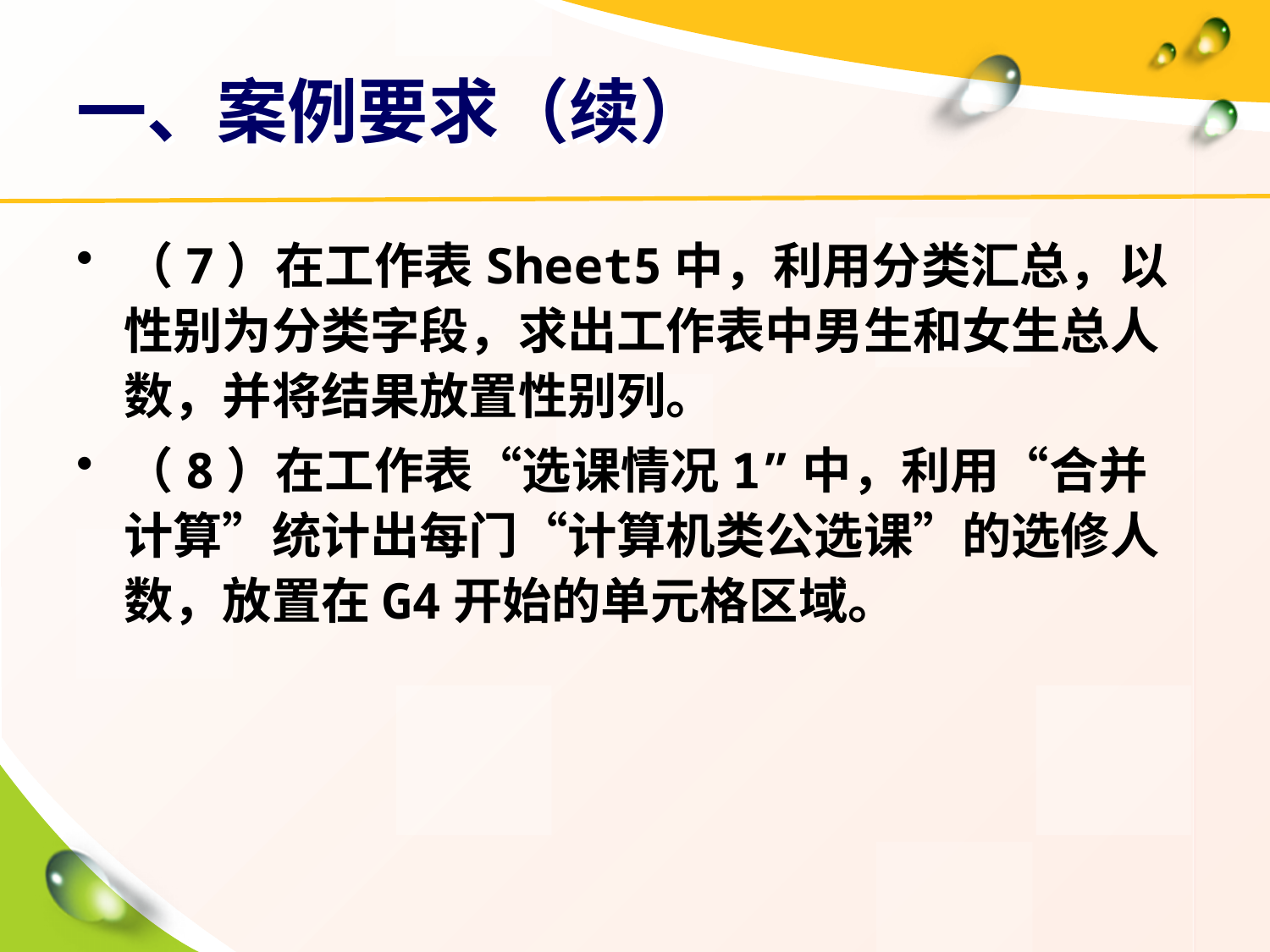

# 一、案例要求（续）
（7）在工作表Sheet5中，利用分类汇总，以性别为分类字段，求出工作表中男生和女生总人数，并将结果放置性别列。
（8）在工作表“选课情况1”中，利用“合并计算”统计出每门“计算机类公选课”的选修人数，放置在G4开始的单元格区域。